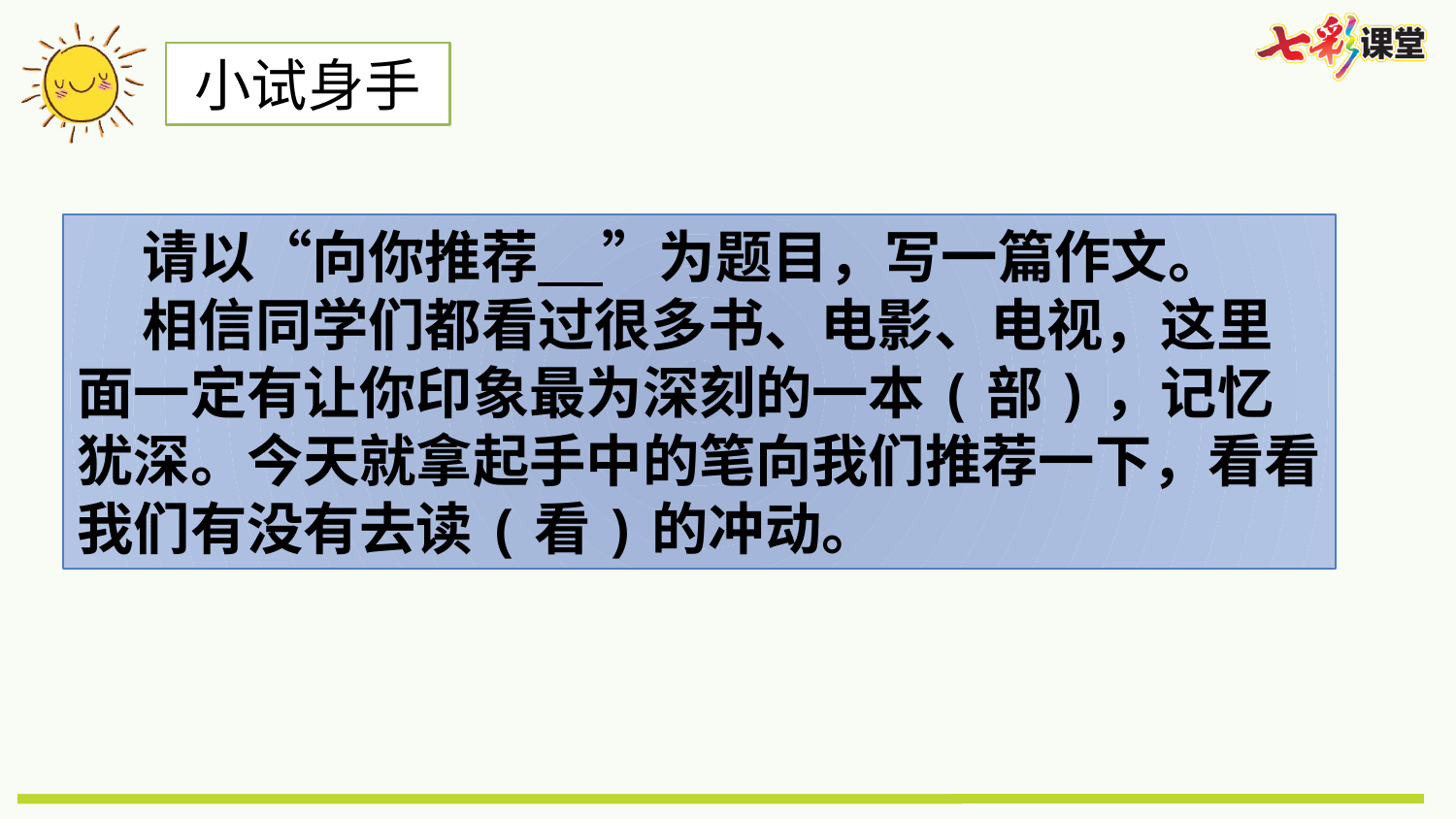

小试身手
    请以“向你推荐     ”为题目，写一篇作文。
    相信同学们都看过很多书、电影、电视，这里面一定有让你印象最为深刻的一本(部)，记忆犹深。今天就拿起手中的笔向我们推荐一下，看看我们有没有去读(看)的冲动。